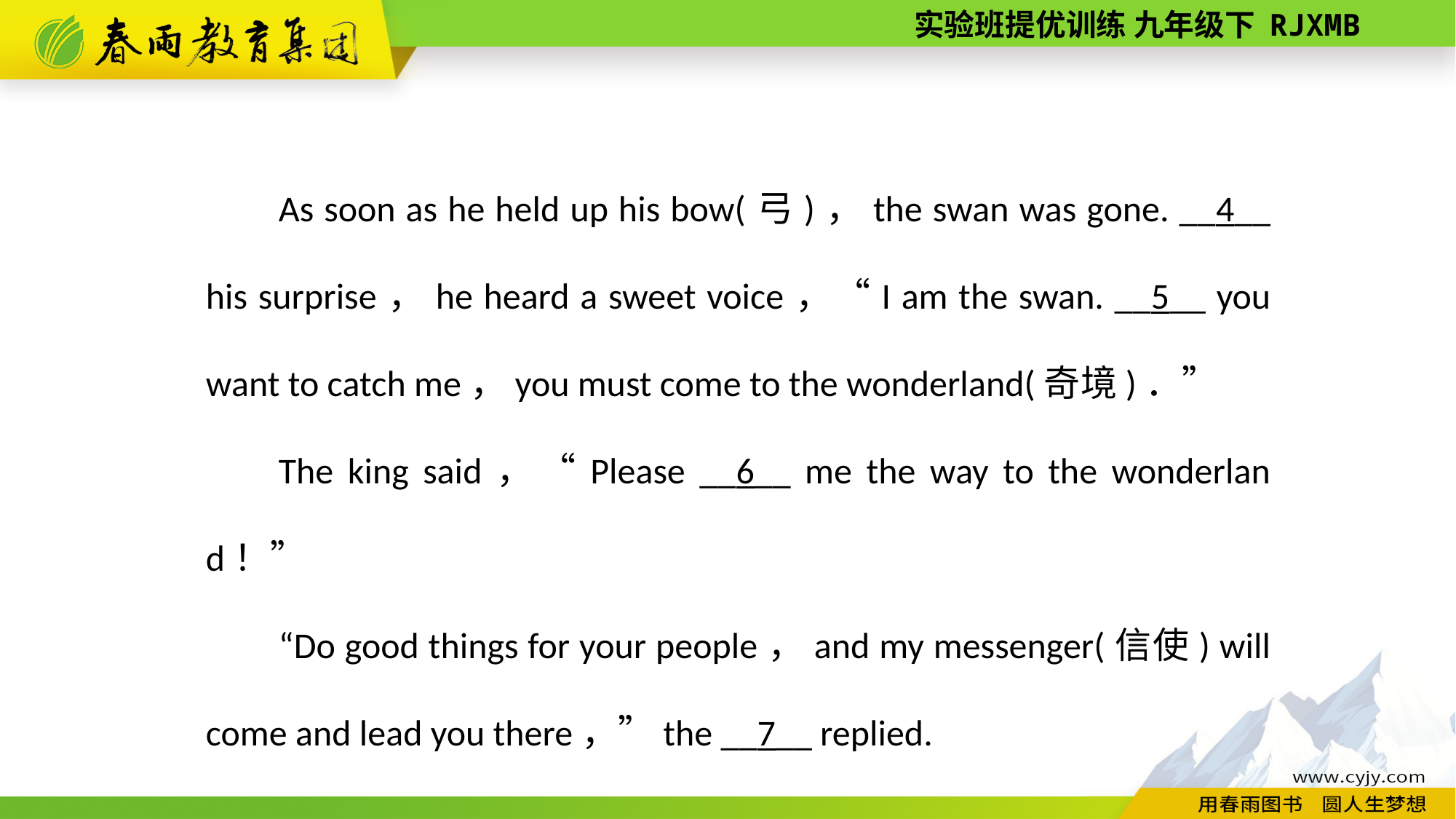

As soon as he held up his bow(弓)，the swan was gone. __4__ his surprise，he heard a sweet voice，“I am the swan. __5__ you want to catch me，you must come to the wonderland(奇境)．”
The king said，“Please __6__ me the way to the wonderland！”
“Do good things for your people，and my messenger(信使) will come and lead you there，”the __7__ replied.